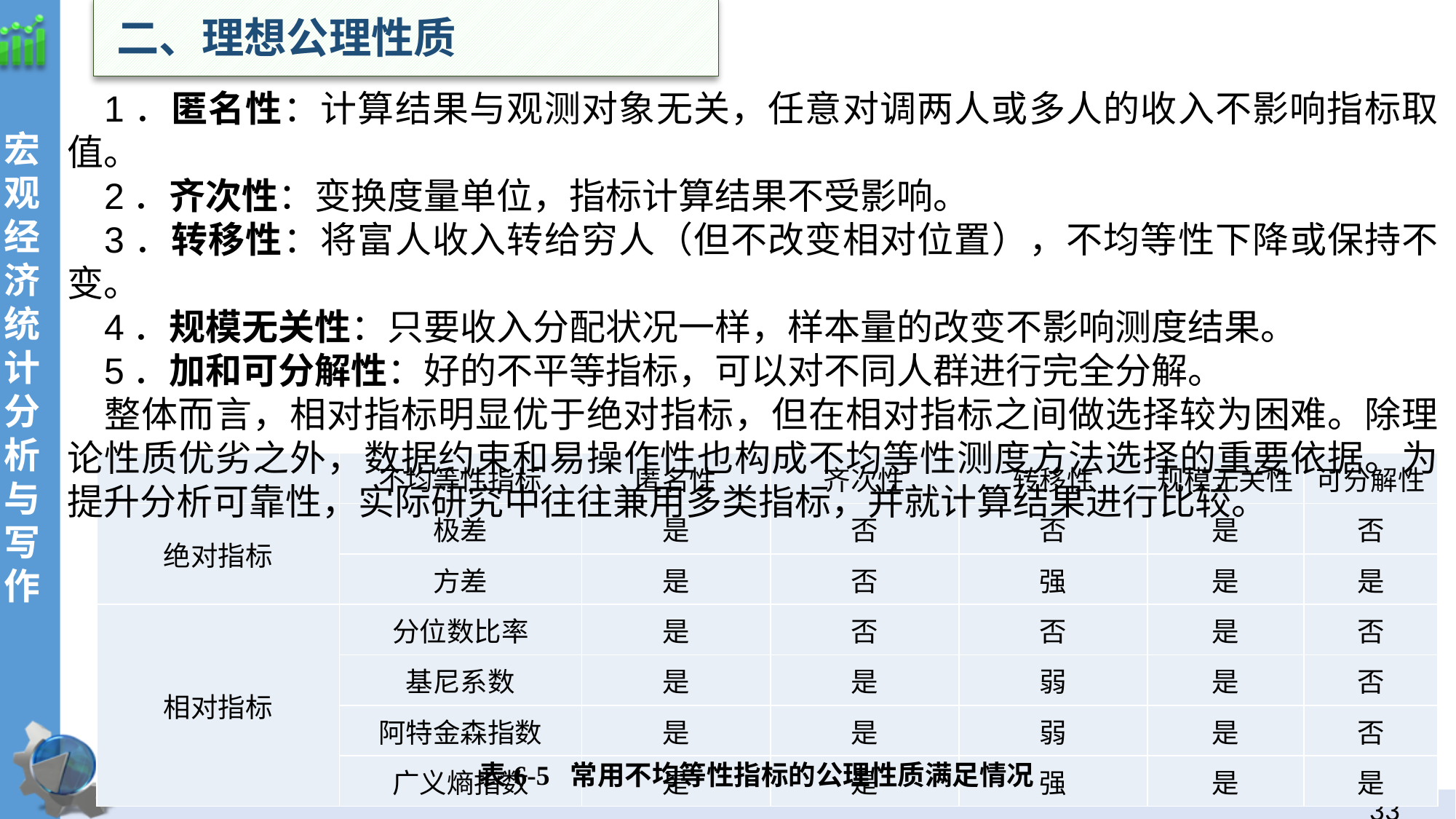

二、理想公理性质
1．匿名性：计算结果与观测对象无关，任意对调两人或多人的收入不影响指标取值。
2．齐次性：变换度量单位，指标计算结果不受影响。
3．转移性：将富人收入转给穷人（但不改变相对位置），不均等性下降或保持不变。
4．规模无关性：只要收入分配状况一样，样本量的改变不影响测度结果。
5．加和可分解性：好的不平等指标，可以对不同人群进行完全分解。
整体而言，相对指标明显优于绝对指标，但在相对指标之间做选择较为困难。除理论性质优劣之外，数据约束和易操作性也构成不均等性测度方法选择的重要依据。为提升分析可靠性，实际研究中往往兼用多类指标，并就计算结果进行比较。

|  | 不均等性指标 | 匿名性 | 齐次性 | 转移性 | 规模无关性 | 可分解性 |
| --- | --- | --- | --- | --- | --- | --- |
| 绝对指标 | 极差 | 是 | 否 | 否 | 是 | 否 |
|  | 方差 | 是 | 否 | 强 | 是 | 是 |
| 相对指标 | 分位数比率 | 是 | 否 | 否 | 是 | 否 |
|  | 基尼系数 | 是 | 是 | 弱 | 是 | 否 |
|  | 阿特金森指数 | 是 | 是 | 弱 | 是 | 否 |
|  | 广义熵指数 | 是 | 是 | 强 | 是 | 是 |

表6-5  常用不均等性指标的公理性质满足情况
33